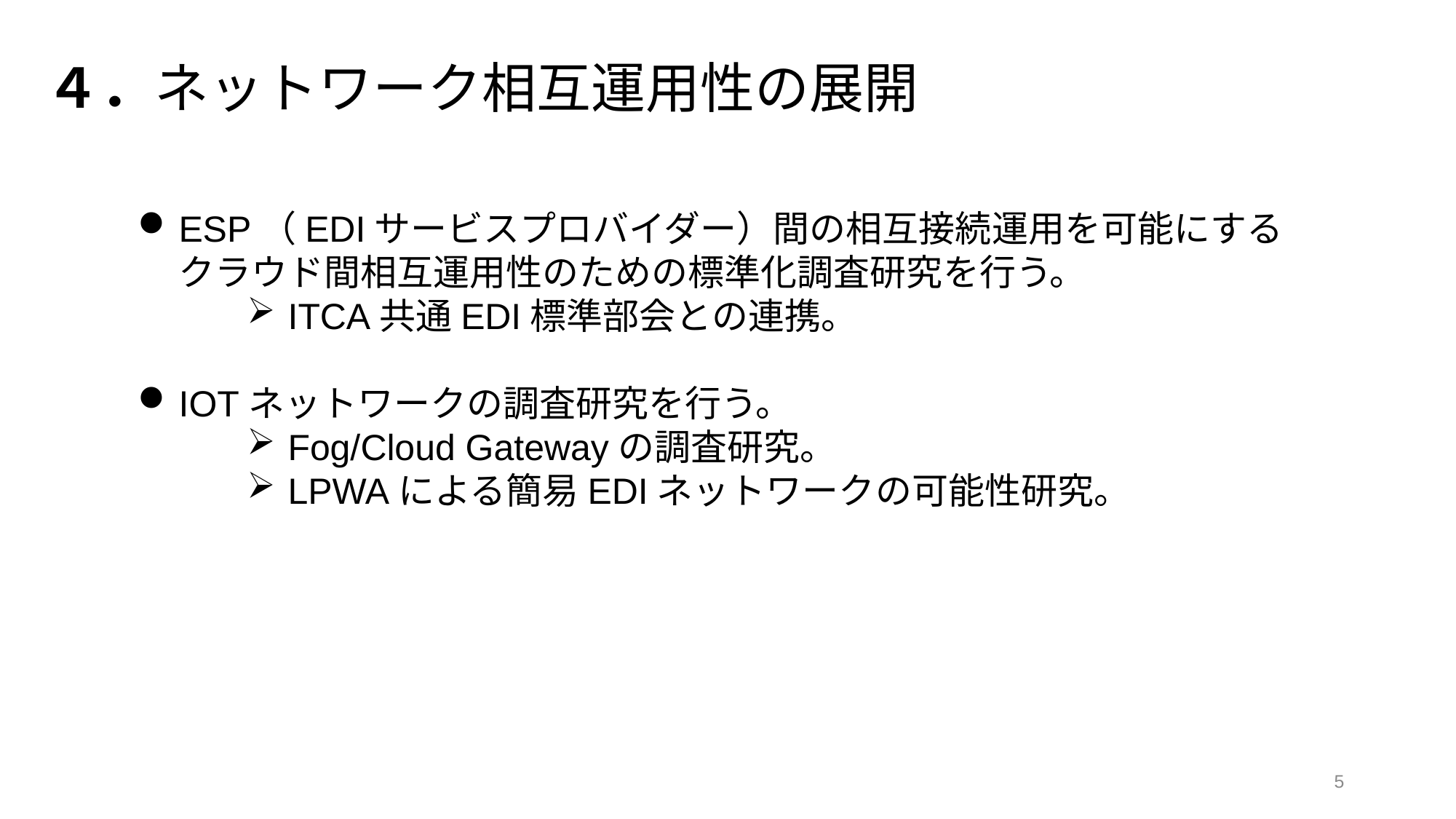

４．ネットワーク相互運用性の展開
ESP（EDIサービスプロバイダー）間の相互接続運用を可能にするクラウド間相互運用性のための標準化調査研究を行う。
ITCA共通EDI標準部会との連携。

IOTネットワークの調査研究を行う。
Fog/Cloud Gatewayの調査研究。
LPWAによる簡易EDIネットワークの可能性研究。

5